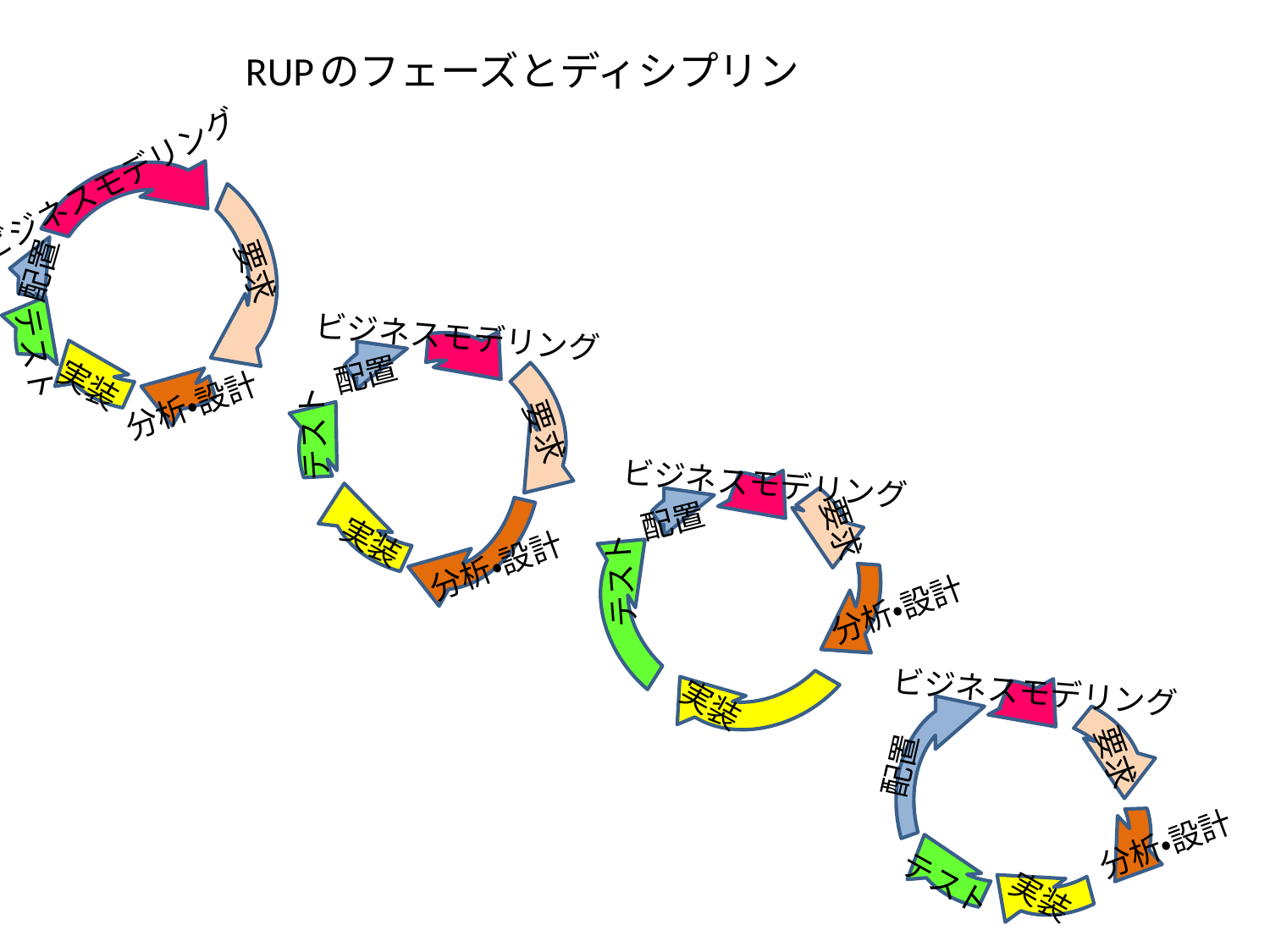

# RUPのフェーズとディシプリン

ビジネスモデリング

配置
要求
テスト
実装
分析・設計

ビジネスモデリング

配置

要求
テスト
実装
分析・設計

ビジネスモデリング

配置
要求

テスト
分析・設計
実装

ビジネスモデリング

要求
配置
分析・設計
テスト
実装